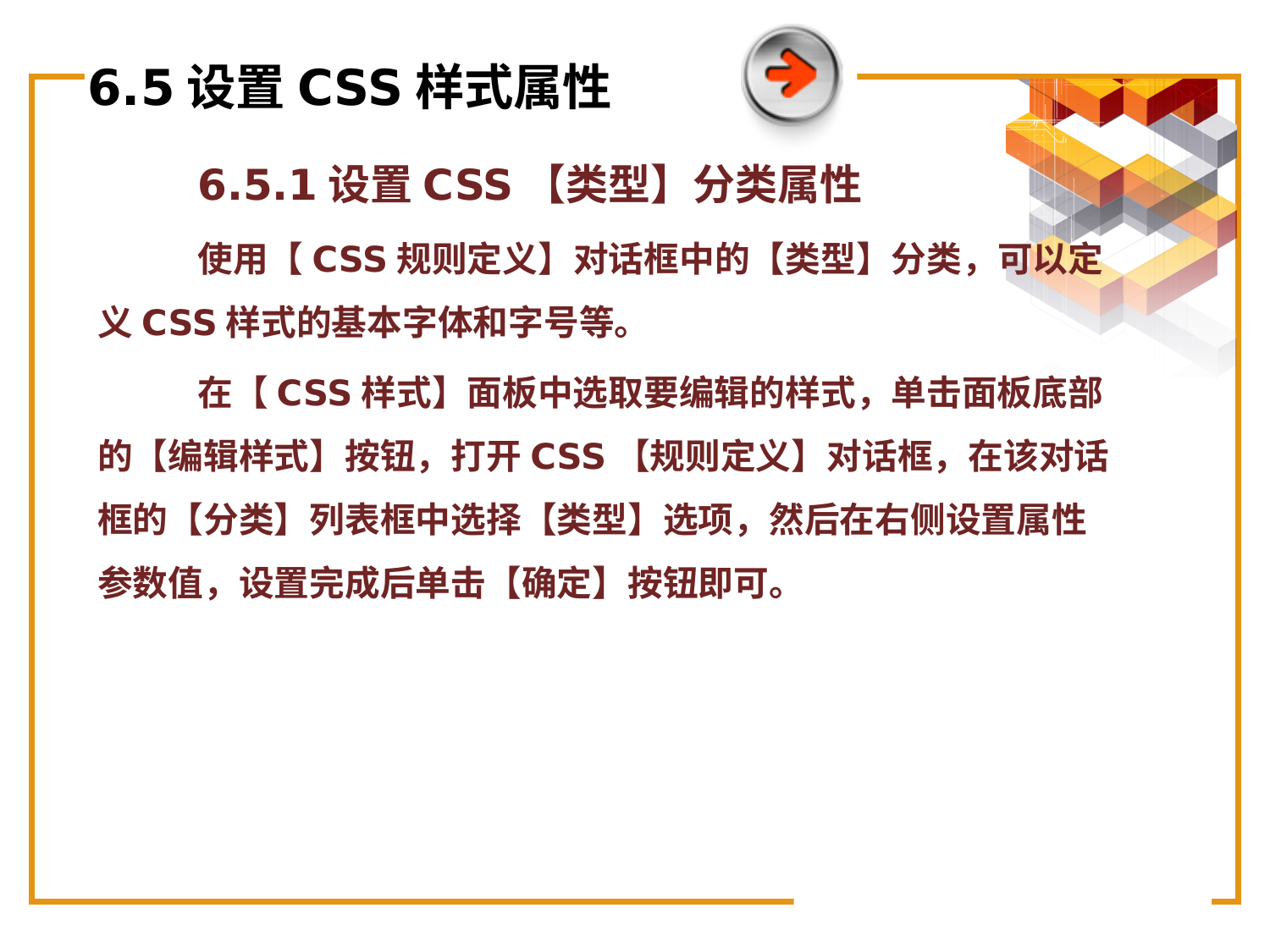

# 6.5设置CSS样式属性
6.5.1设置CSS【类型】分类属性
使用【CSS规则定义】对话框中的【类型】分类，可以定义CSS样式的基本字体和字号等。
在【CSS样式】面板中选取要编辑的样式，单击面板底部的【编辑样式】按钮，打开CSS【规则定义】对话框，在该对话框的【分类】列表框中选择【类型】选项，然后在右侧设置属性参数值，设置完成后单击【确定】按钮即可。